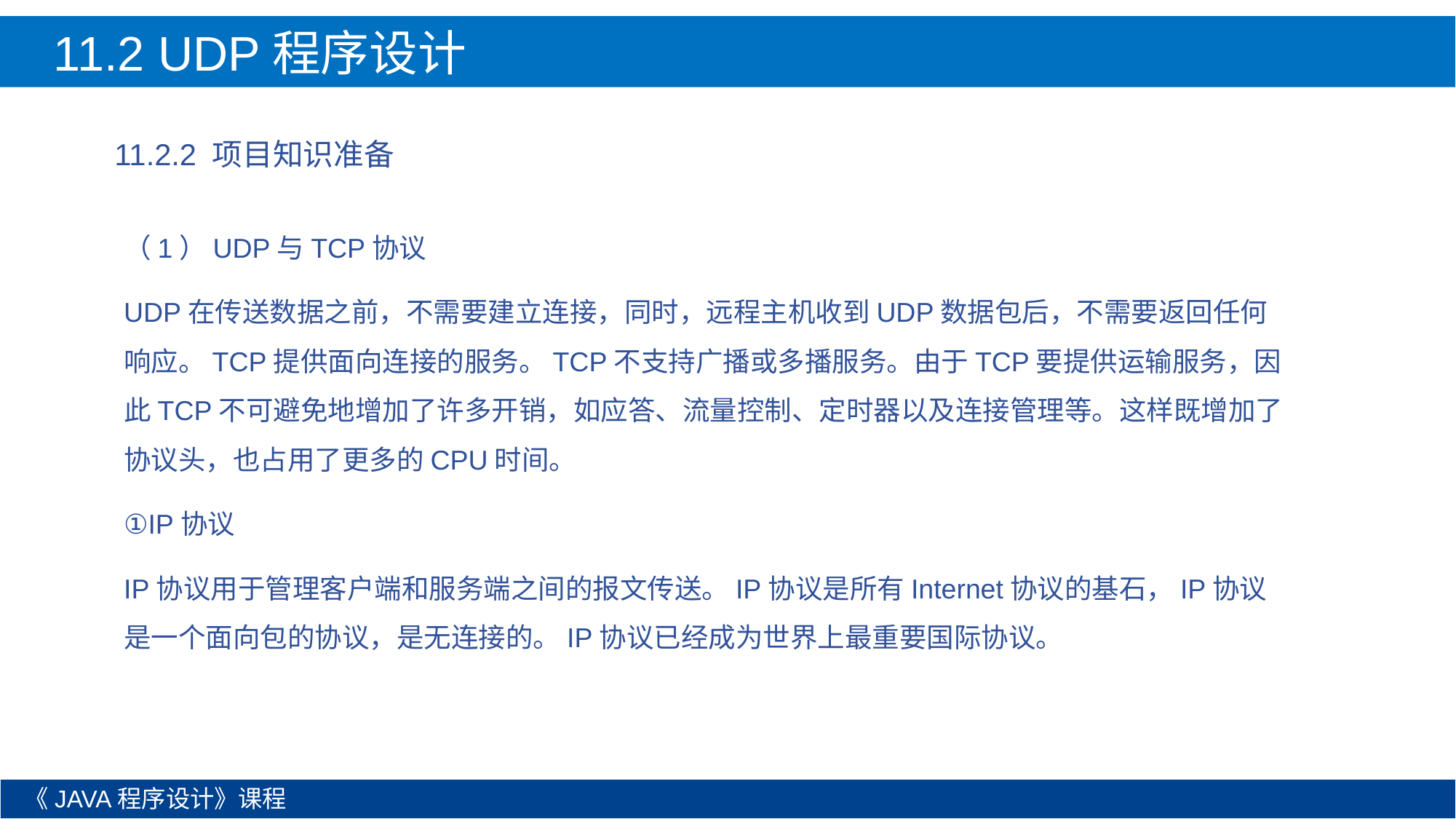

11.2 UDP程序设计
11.2.2 项目知识准备
（1）UDP与TCP协议
UDP在传送数据之前，不需要建立连接，同时，远程主机收到UDP数据包后，不需要返回任何响应。TCP提供面向连接的服务。TCP不支持广播或多播服务。由于TCP要提供运输服务，因此TCP不可避免地增加了许多开销，如应答、流量控制、定时器以及连接管理等。这样既增加了协议头，也占用了更多的CPU时间。
①IP协议
IP协议用于管理客户端和服务端之间的报文传送。IP协议是所有Internet协议的基石，IP协议是一个面向包的协议，是无连接的。IP协议已经成为世界上最重要国际协议。
《JAVA程序设计》课程